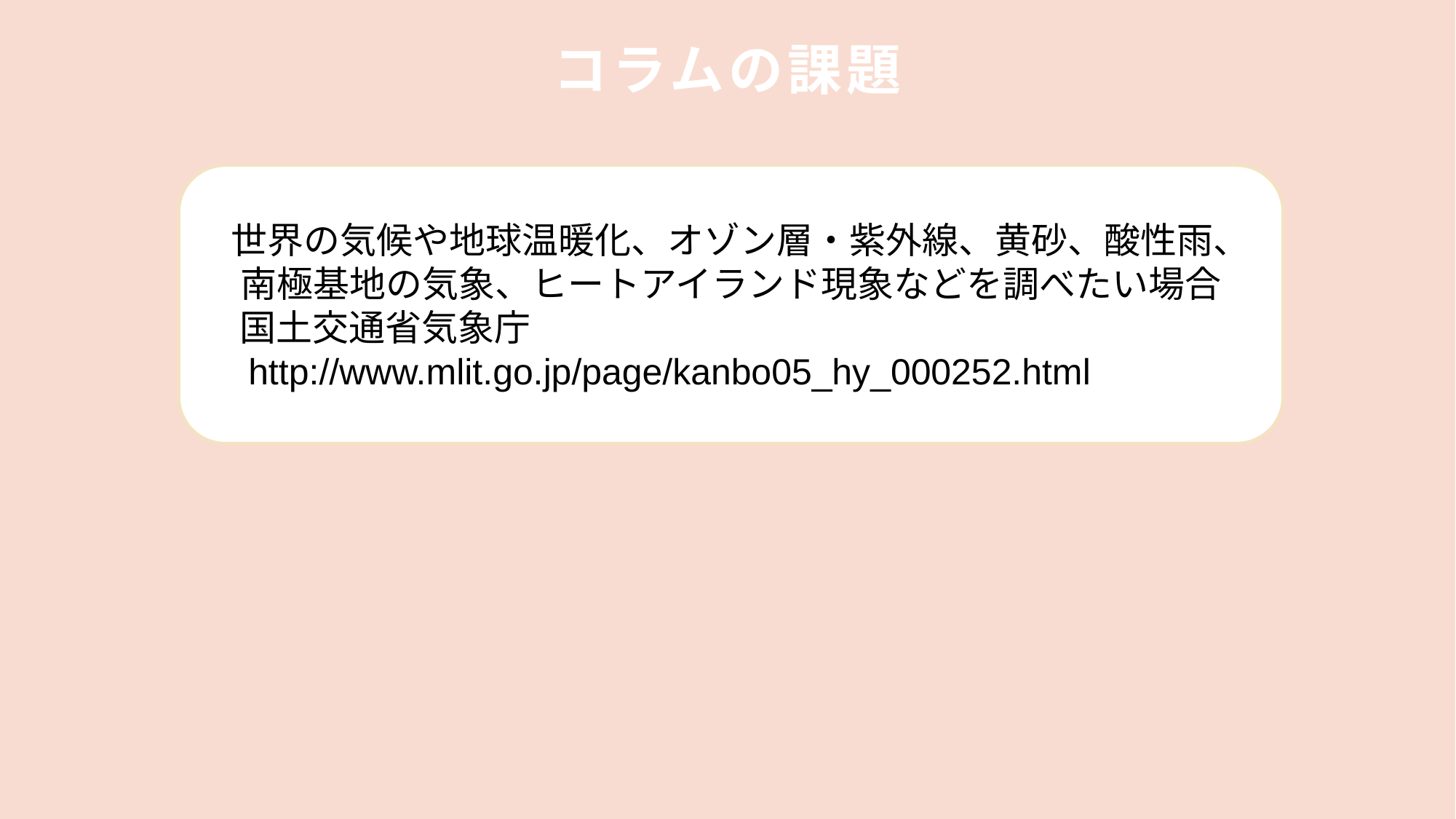

# コラムの課題
　世界の気候や地球温暖化、オゾン層・紫外線、黄砂、酸性雨、  南極基地の気象、ヒートアイランド現象などを調べたい場合
　国土交通省気象庁
　http://www.mlit.go.jp/page/kanbo05_hy_000252.html